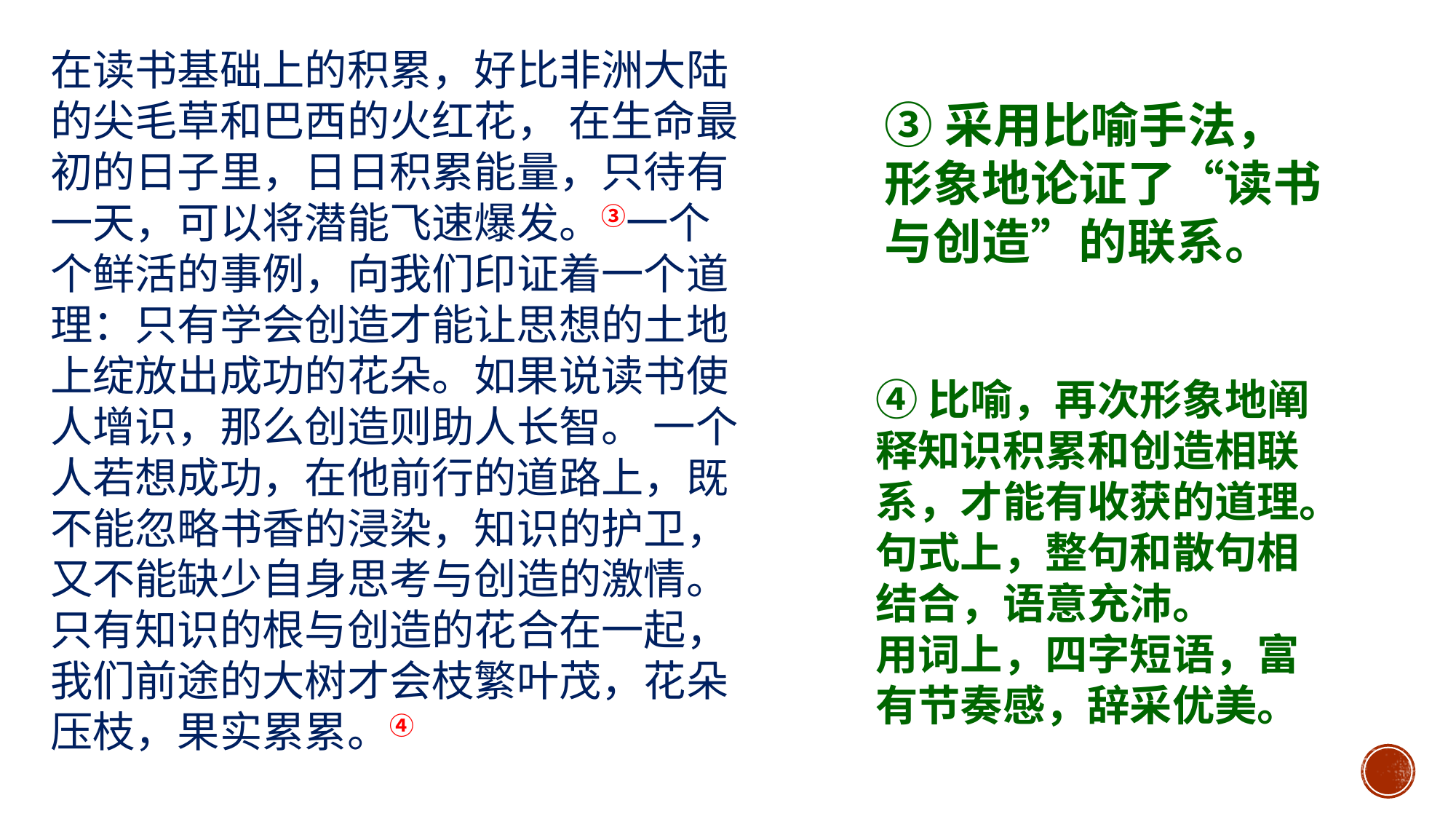

在读书基础上的积累，好比非洲大陆的尖毛草和巴西的火红花， 在生命最初的日子里，日日积累能量，只待有一天，可以将潜能飞速爆发。③一个个鲜活的事例，向我们印证着一个道理：只有学会创造才能让思想的土地上绽放出成功的花朵。如果说读书使人增识，那么创造则助人长智。 一个人若想成功，在他前行的道路上，既不能忽略书香的浸染，知识的护卫，又不能缺少自身思考与创造的激情。只有知识的根与创造的花合在一起，我们前途的大树才会枝繁叶茂，花朵压枝，果实累累。④
③采用比喻手法，形象地论证了“读书与创造”的联系。
④比喻，再次形象地阐释知识积累和创造相联系，才能有收获的道理。
句式上，整句和散句相结合，语意充沛。
用词上，四字短语，富有节奏感，辞采优美。